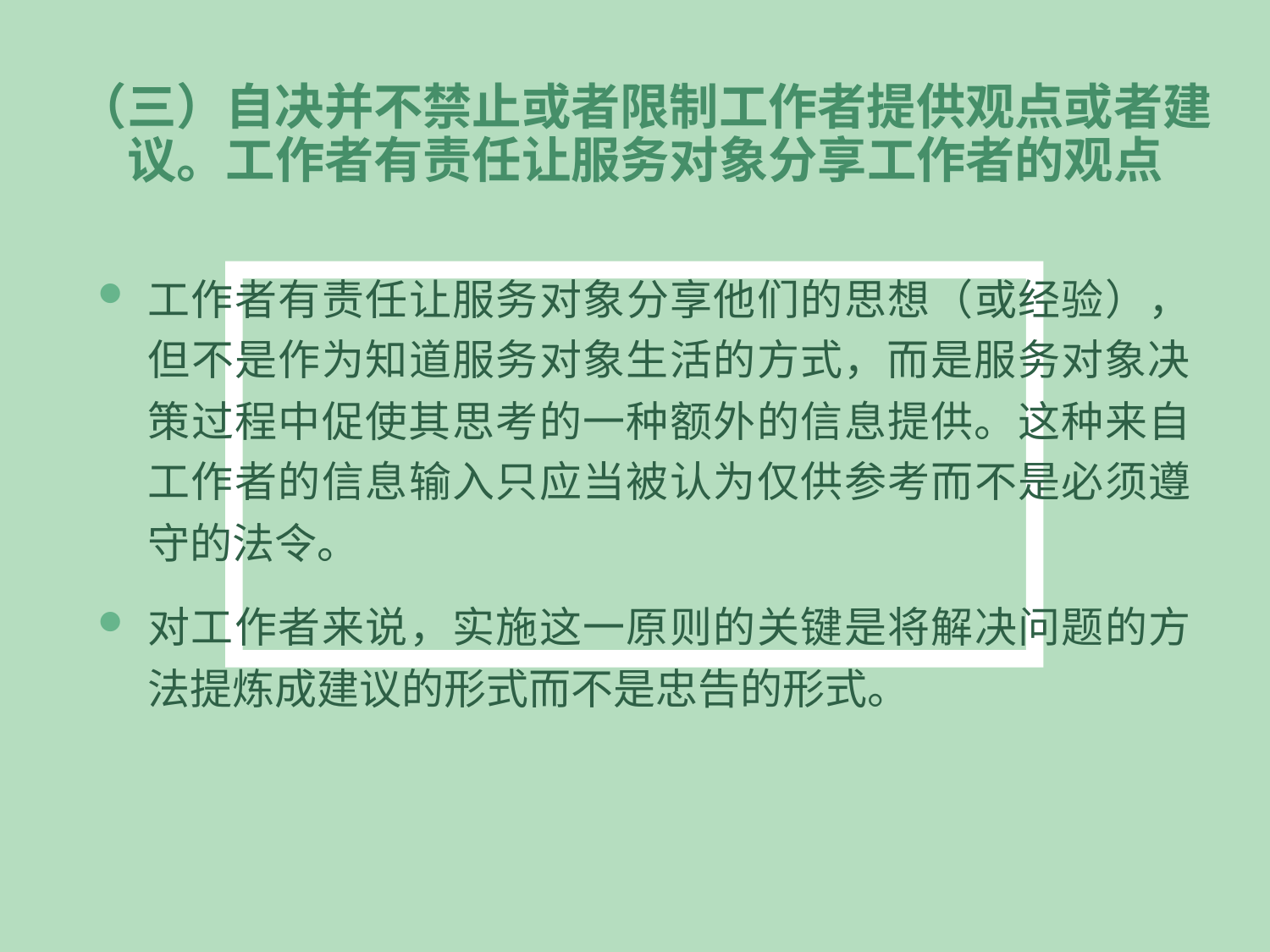

# （三）自决并不禁止或者限制工作者提供观点或者建议。工作者有责任让服务对象分享工作者的观点
工作者有责任让服务对象分享他们的思想（或经验），但不是作为知道服务对象生活的方式，而是服务对象决策过程中促使其思考的一种额外的信息提供。这种来自工作者的信息输入只应当被认为仅供参考而不是必须遵守的法令。
对工作者来说，实施这一原则的关键是将解决问题的方法提炼成建议的形式而不是忠告的形式。